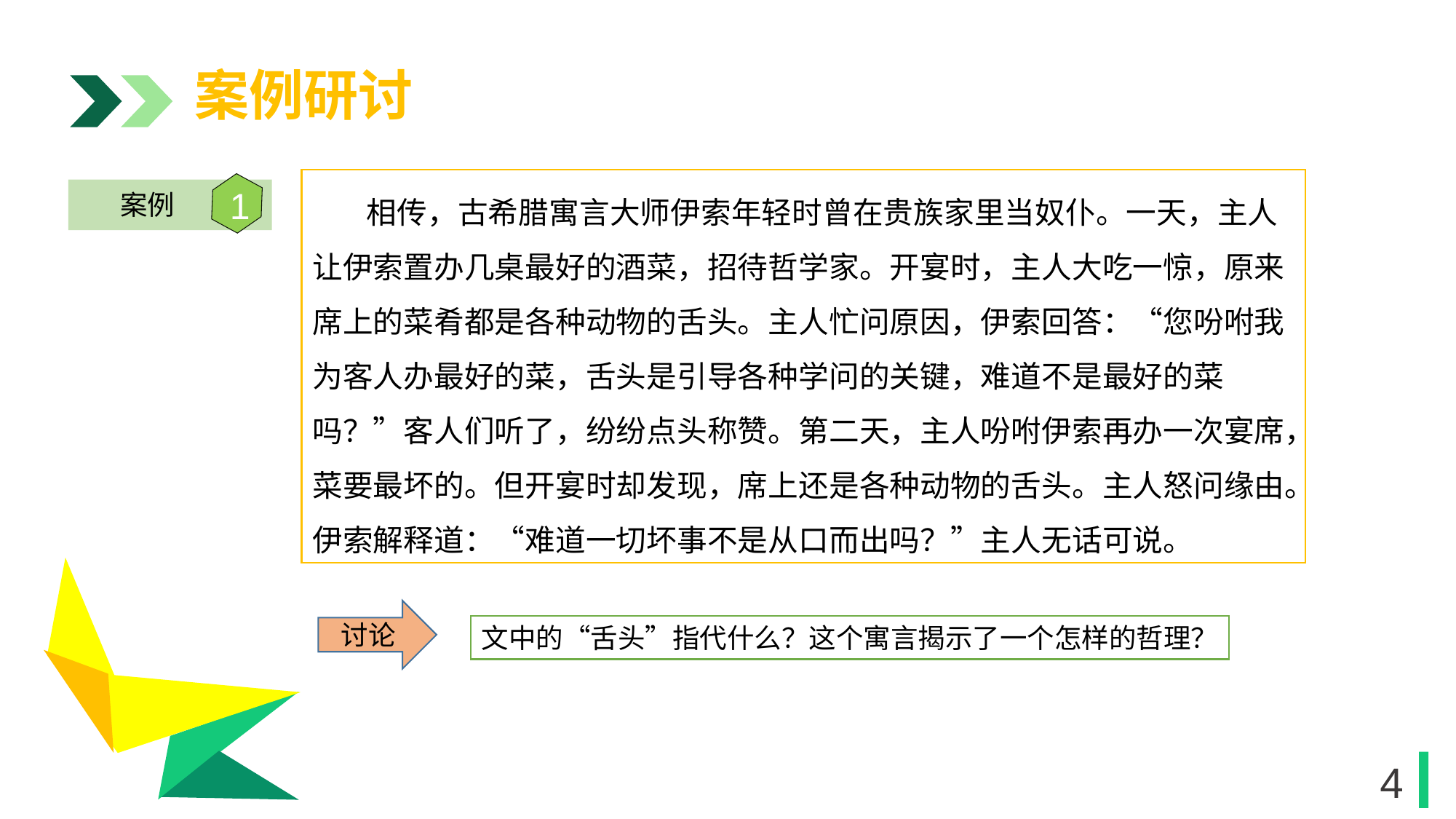

案例研讨

       相传，古希腊寓言大师伊索年轻时曾在贵族家里当奴仆。一天，主人让伊索置办几桌最好的酒菜，招待哲学家。开宴时，主人大吃一惊，原来席上的菜肴都是各种动物的舌头。主人忙问原因，伊索回答：“您吩咐我为客人办最好的菜，舌头是引导各种学问的关键，难道不是最好的菜吗？”客人们听了，纷纷点头称赞。第二天，主人吩咐伊索再办一次宴席，菜要最坏的。但开宴时却发现，席上还是各种动物的舌头。主人怒问缘由。伊索解释道：“难道一切坏事不是从口而出吗？”主人无话可说。
1

案例
1

讨论
文中的“舌头”指代什么？这个寓言揭示了一个怎样的哲理？
1
4